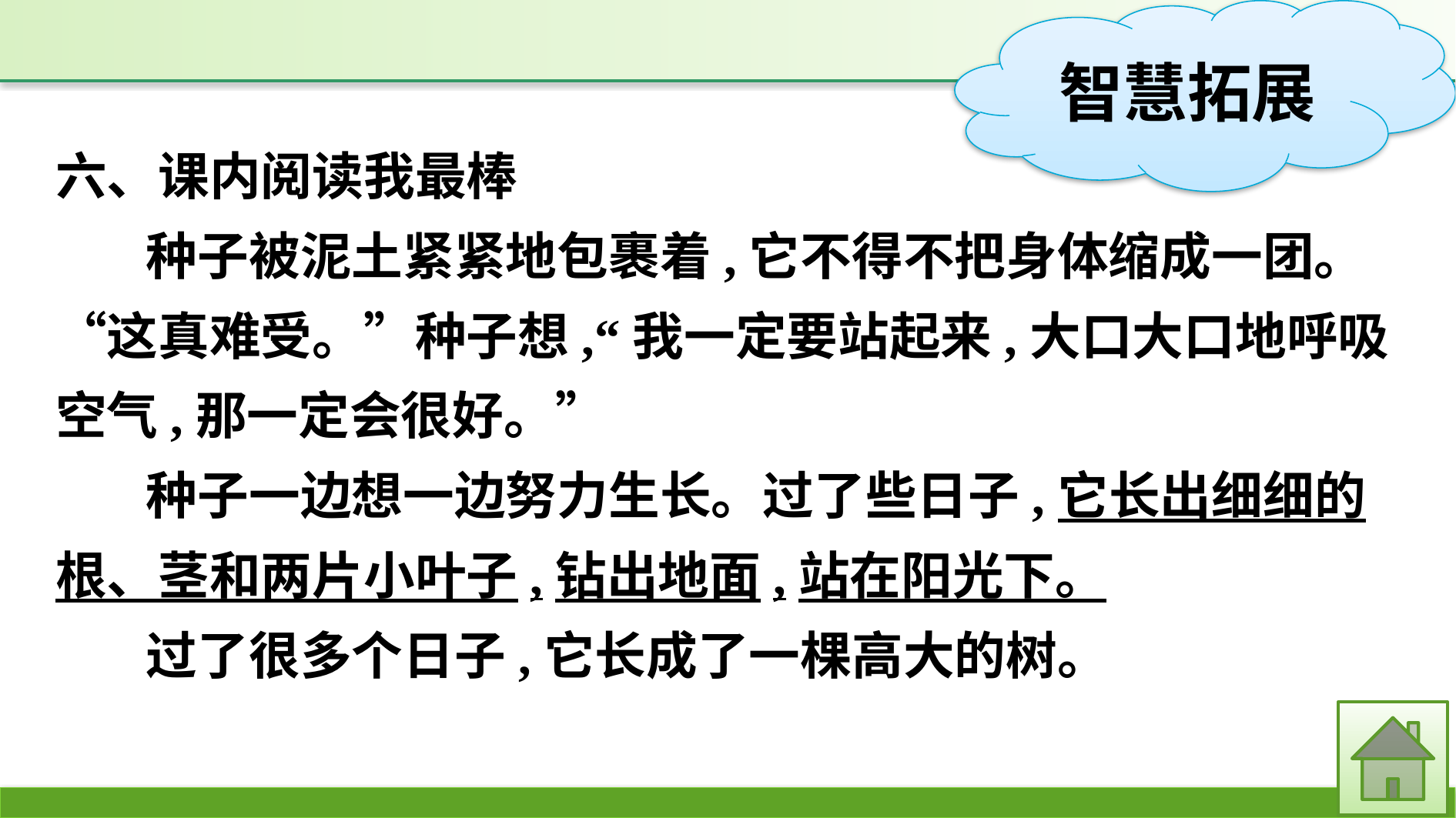

六、课内阅读我最棒
种子被泥土紧紧地包裹着,它不得不把身体缩成一团。“这真难受。”种子想,“我一定要站起来,大口大口地呼吸空气,那一定会很好。”
种子一边想一边努力生长。过了些日子,它长出细细的根、茎和两片小叶子,钻出地面,站在阳光下。
过了很多个日子,它长成了一棵高大的树。